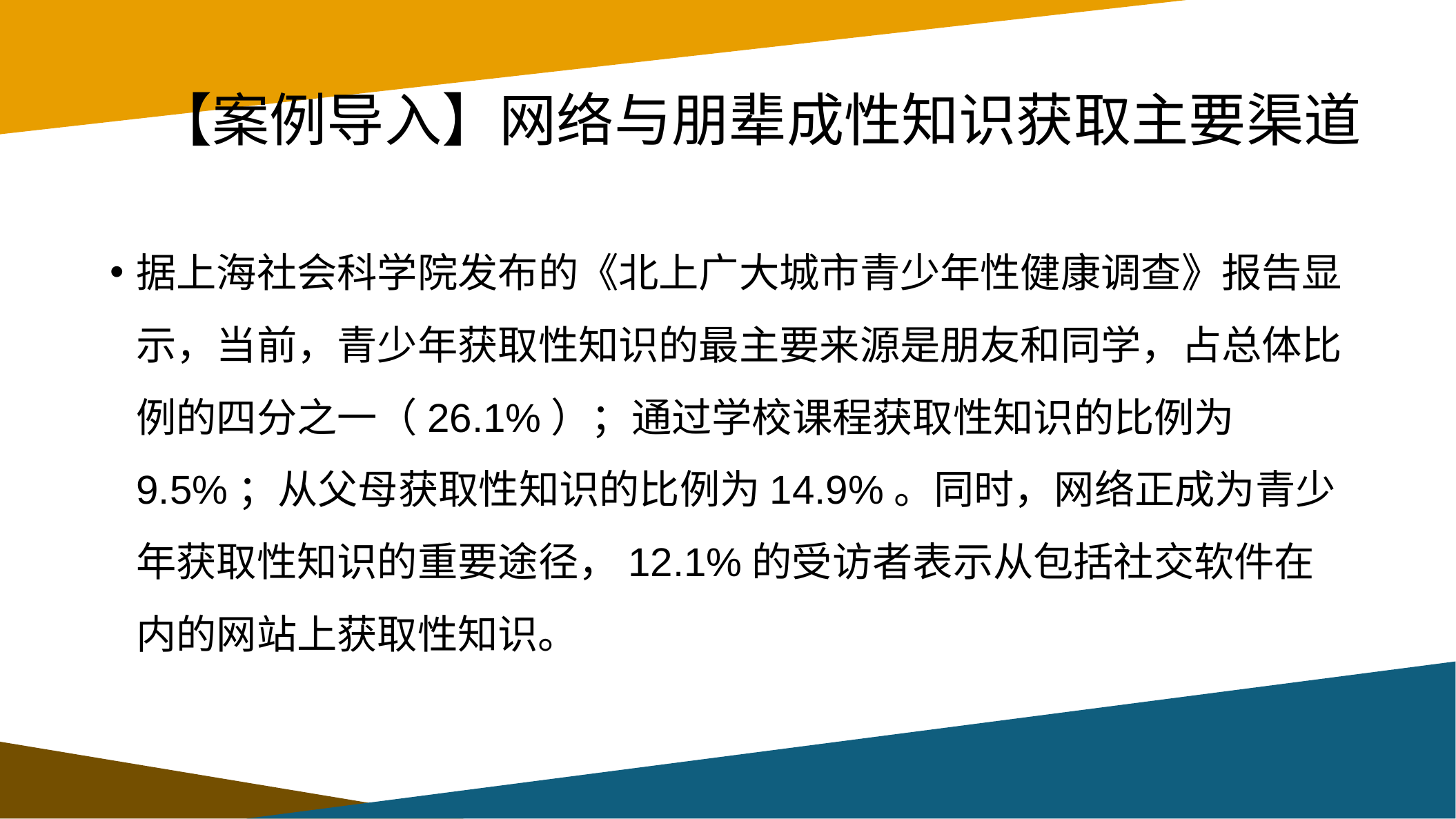

# 【案例导入】网络与朋辈成性知识获取主要渠道
据上海社会科学院发布的《北上广大城市青少年性健康调查》报告显示，当前，青少年获取性知识的最主要来源是朋友和同学，占总体比例的四分之一（26.1%）；通过学校课程获取性知识的比例为9.5%；从父母获取性知识的比例为14.9%。同时，网络正成为青少年获取性知识的重要途径，12.1%的受访者表示从包括社交软件在内的网站上获取性知识。